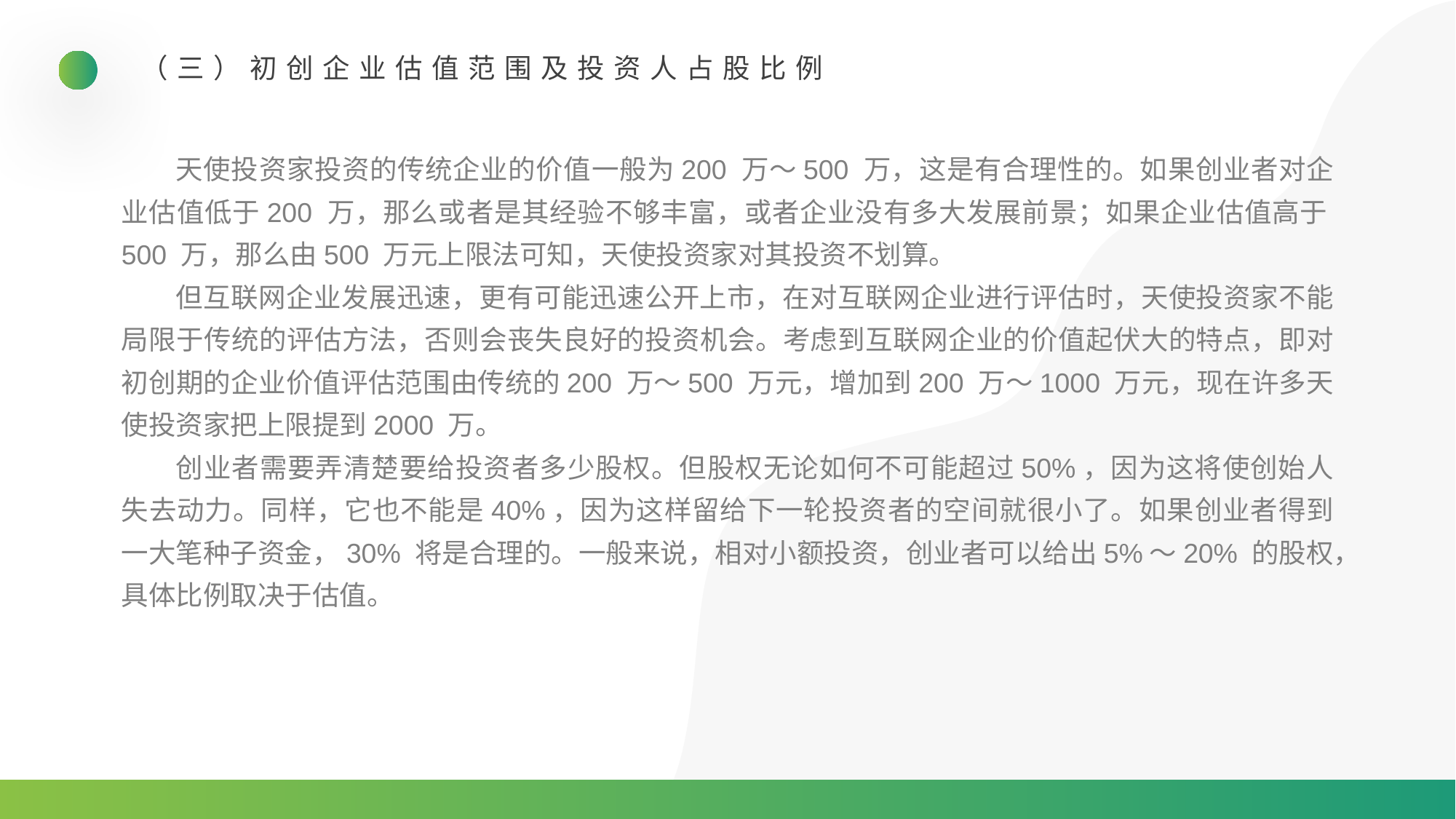

（三）初创企业估值范围及投资人占股比例
天使投资家投资的传统企业的价值一般为200 万～500 万，这是有合理性的。如果创业者对企业估值低于200 万，那么或者是其经验不够丰富，或者企业没有多大发展前景；如果企业估值高于500 万，那么由500 万元上限法可知，天使投资家对其投资不划算。
但互联网企业发展迅速，更有可能迅速公开上市，在对互联网企业进行评估时，天使投资家不能局限于传统的评估方法，否则会丧失良好的投资机会。考虑到互联网企业的价值起伏大的特点，即对初创期的企业价值评估范围由传统的200 万～500 万元，增加到200 万～1000 万元，现在许多天使投资家把上限提到2000 万。
创业者需要弄清楚要给投资者多少股权。但股权无论如何不可能超过50%，因为这将使创始人失去动力。同样，它也不能是40%，因为这样留给下一轮投资者的空间就很小了。如果创业者得到一大笔种子资金，30% 将是合理的。一般来说，相对小额投资，创业者可以给出5%～20% 的股权，具体比例取决于估值。